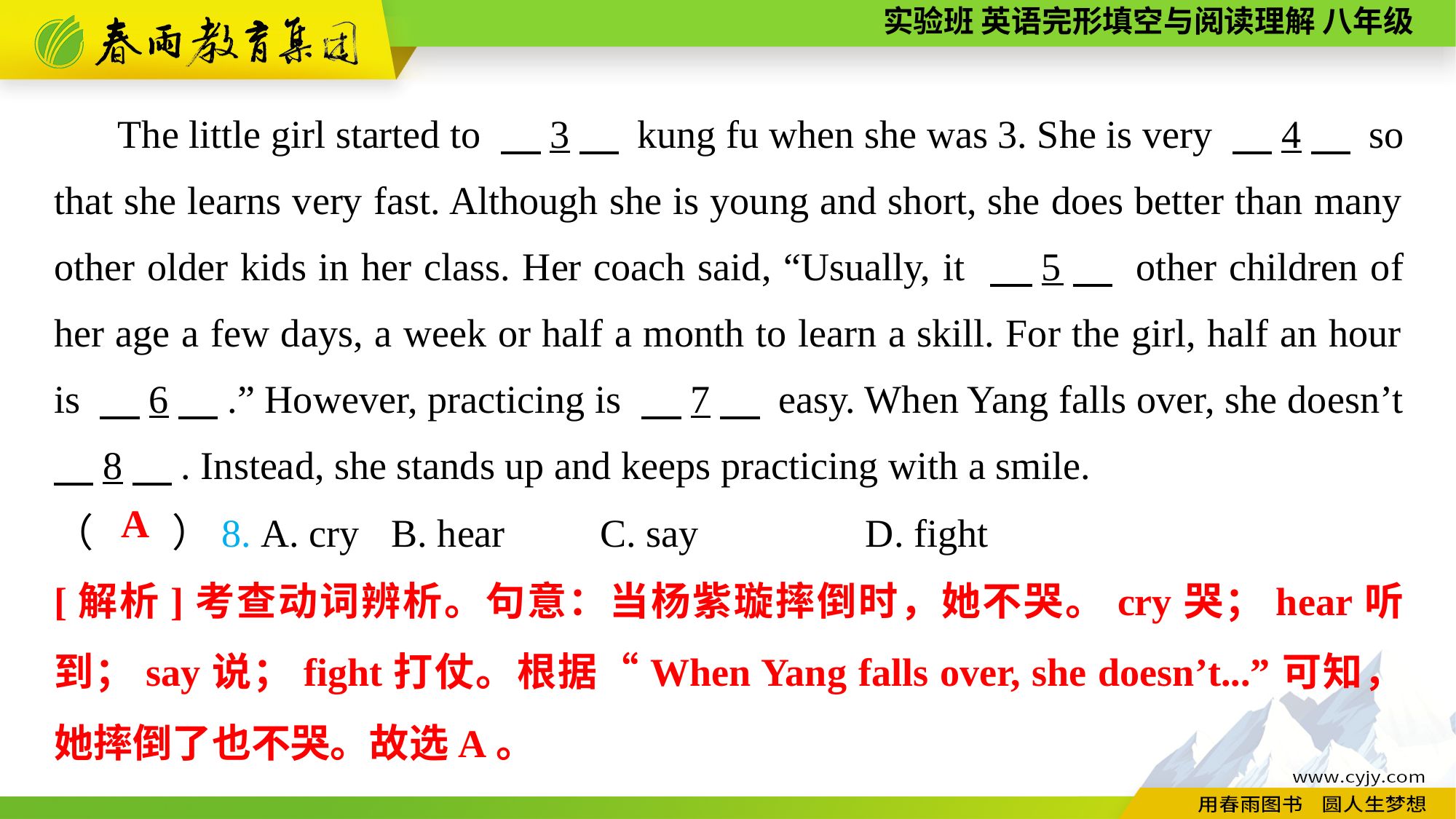

The little girl started to 　3　 kung fu when she was 3. She is very 　4　 so that she learns very fast. Although she is young and short, she does better than many other older kids in her class. Her coach said, “Usually, it 　5　 other children of her age a few days, a week or half a month to learn a skill. For the girl, half an hour is 　6　.” However, practicing is 　7　 easy. When Yang falls over, she doesn’t 　8　. Instead, she stands up and keeps practicing with a smile.
（　　）8. A. cry	 B. hear	C. say                 D. fight
A
[解析]考查动词辨析。句意：当杨紫璇摔倒时，她不哭。cry哭；hear听到；say说；fight打仗。根据“When Yang falls over, she doesn’t...”可知，她摔倒了也不哭。故选A。